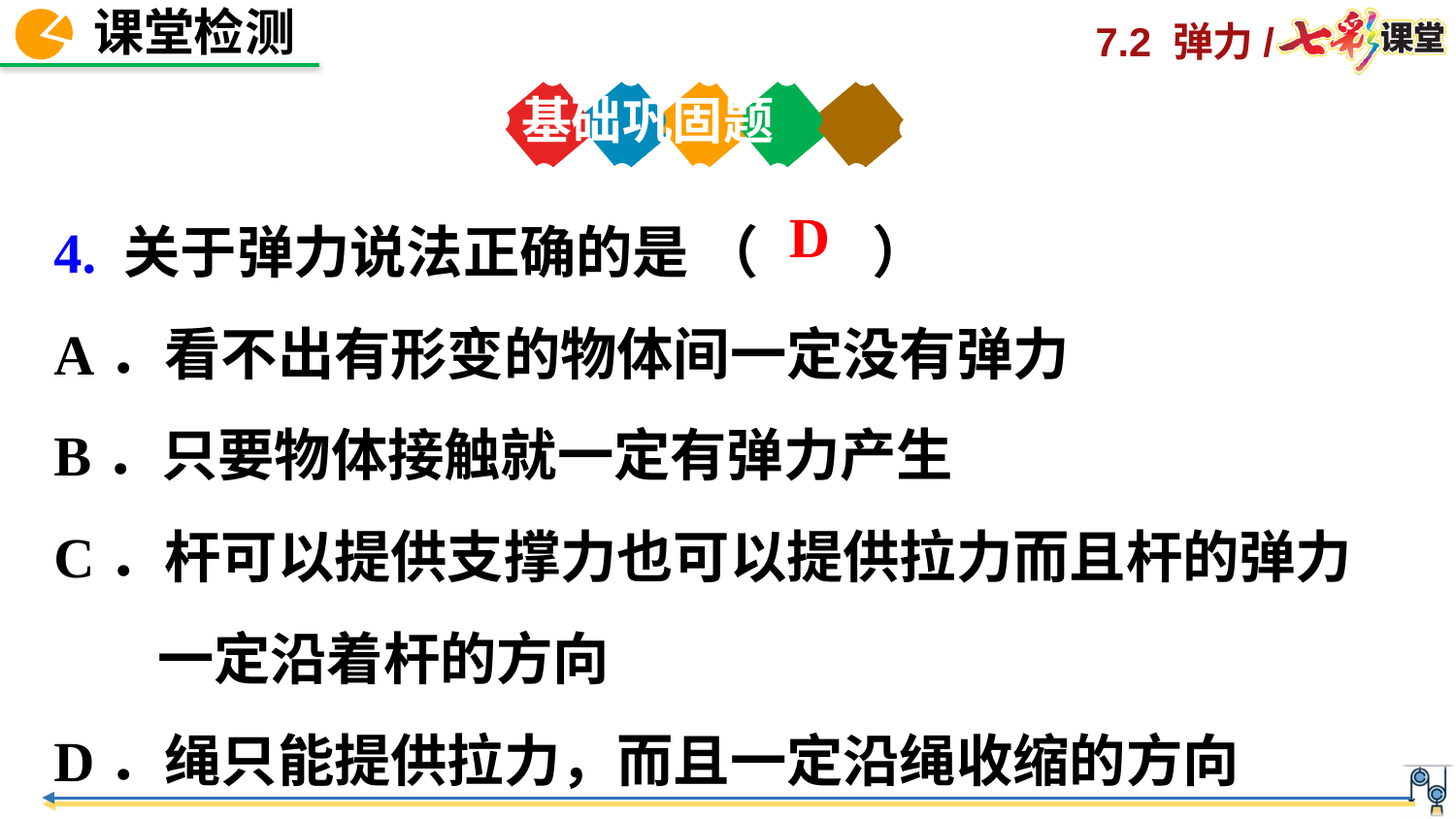

基础巩固题

4. 关于弹力说法正确的是 （　　）
A．看不出有形变的物体间一定没有弹力
B．只要物体接触就一定有弹力产生
C．杆可以提供支撑力也可以提供拉力而且杆的弹力
       一定沿着杆的方向
D．绳只能提供拉力，而且一定沿绳收缩的方向
D